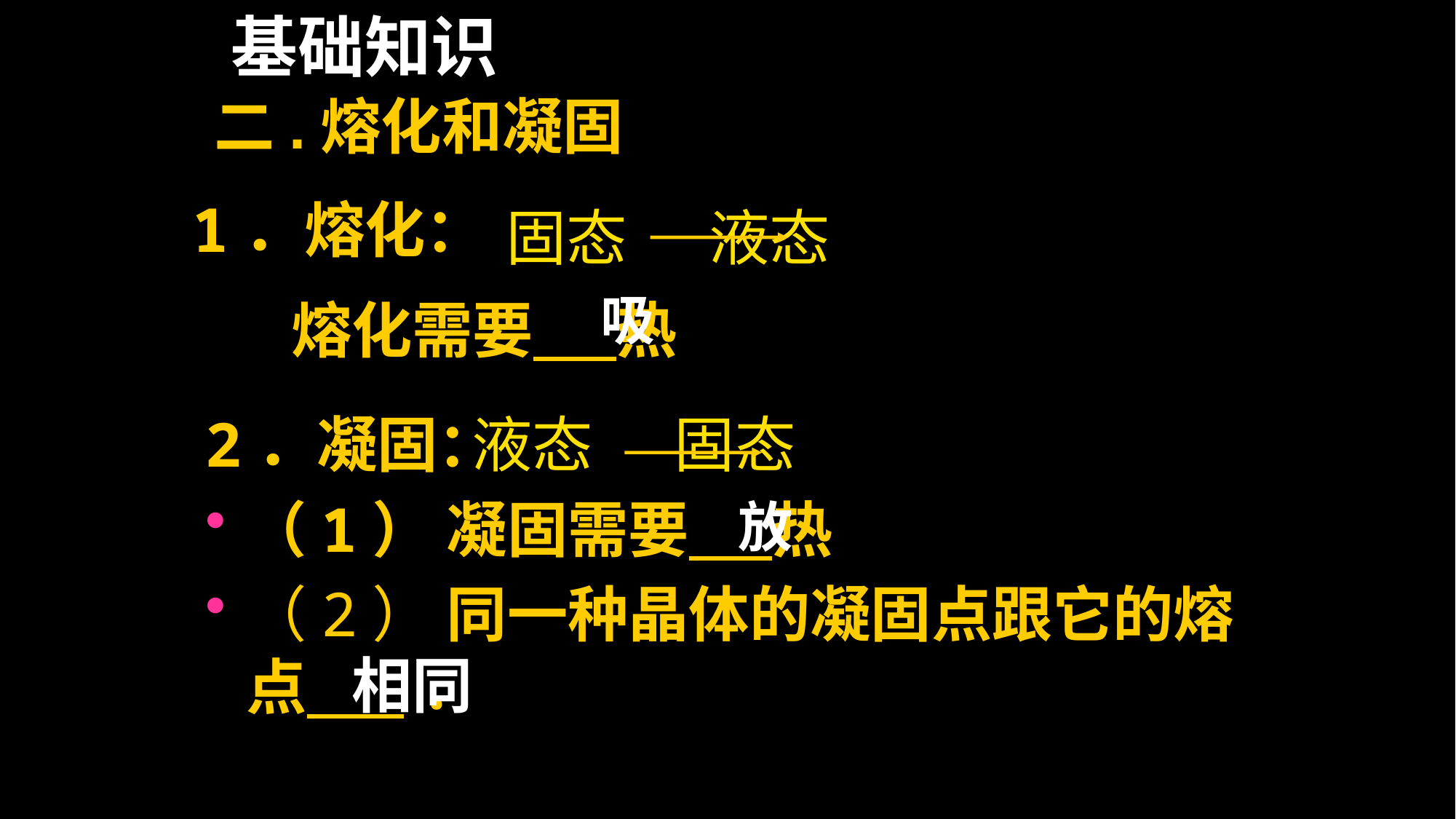

基础知识
二.熔化和凝固
1．熔化：
固态      液态

熔化需要      热
吸
2．凝固：
（1） 凝固需要      热
（2） 同一种晶体的凝固点跟它的熔点       .
液态      固态

放
相同